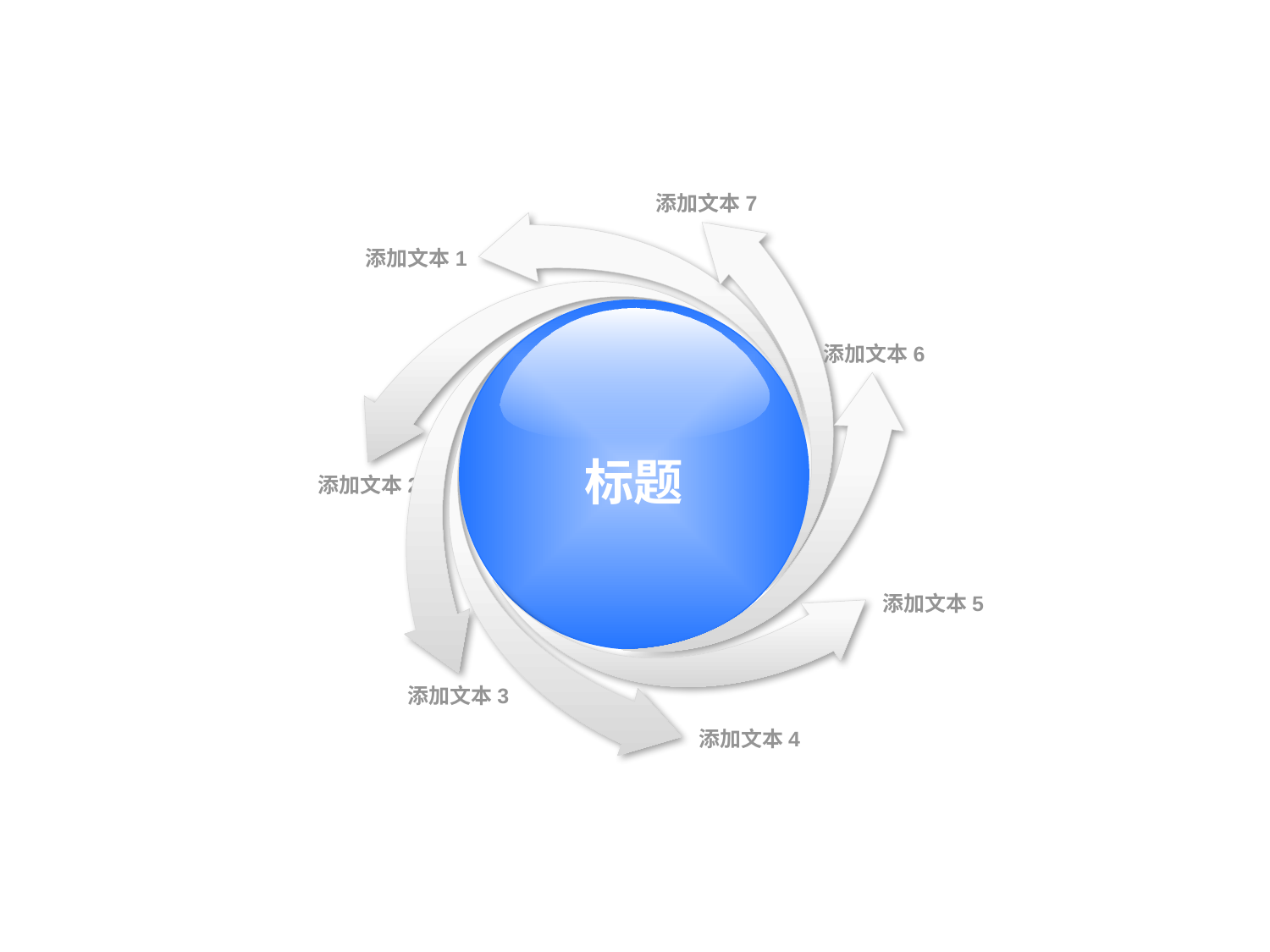

添加文本7

添加文本1

添加文本2
标题

添加文本3
添加文本6

添加文本4

添加文本5